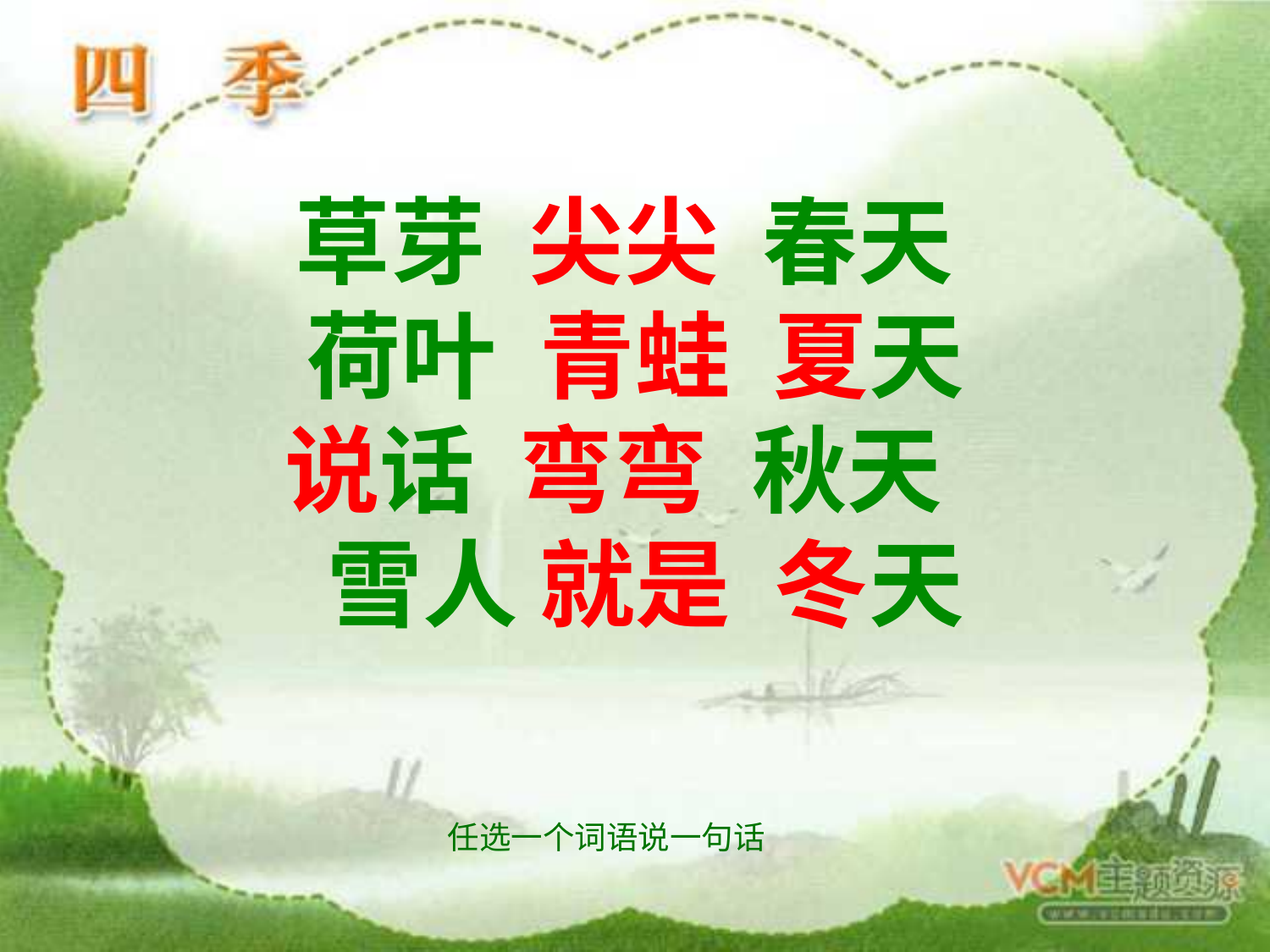

# 草芽  尖尖  春天 荷叶  青蛙  夏天 说话  弯弯  秋天 雪人 就是  冬天
任选一个词语说一句话